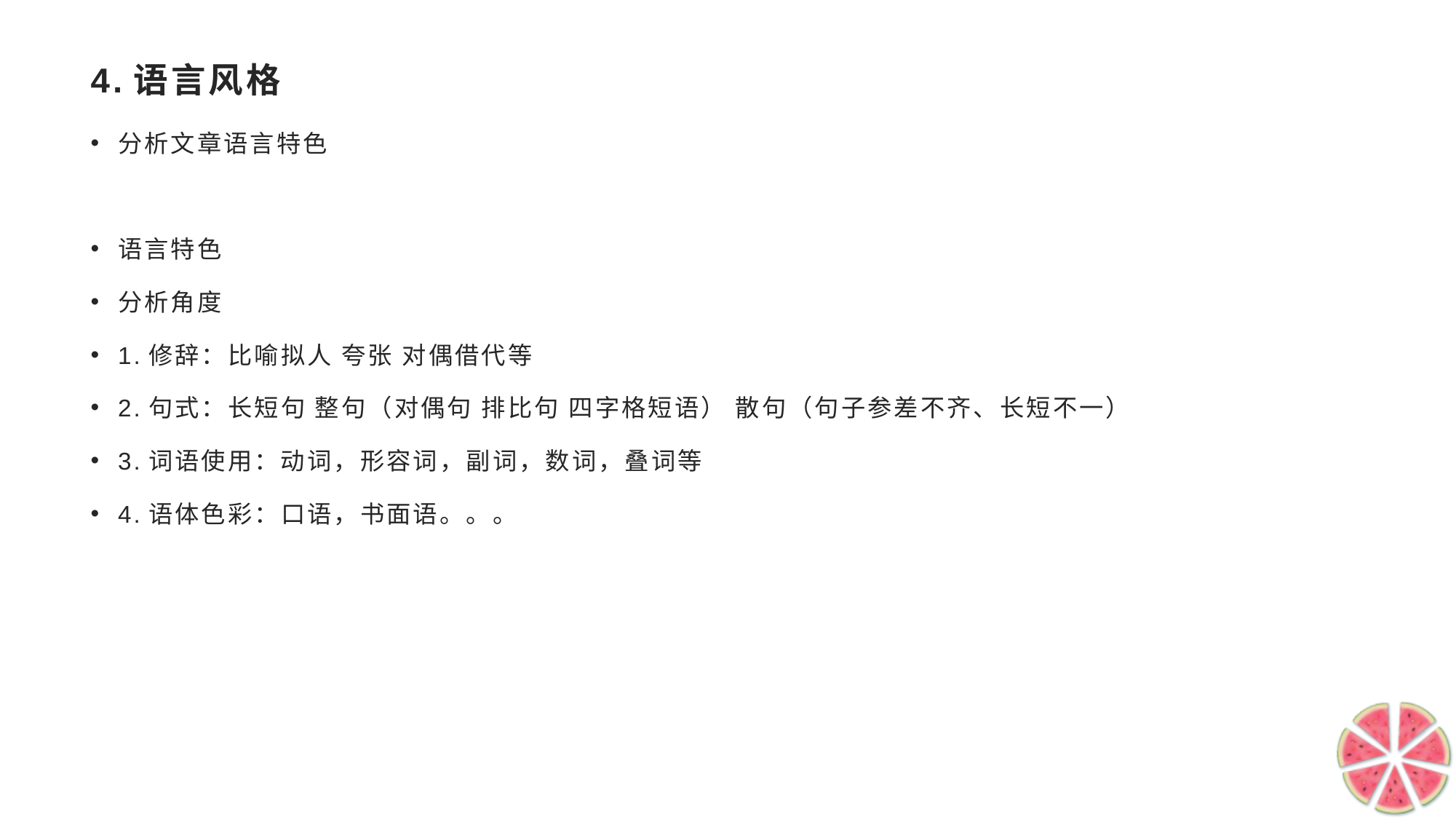

# 4.语言风格
分析文章语言特色

语言特色
分析角度
1.修辞：比喻拟人 夸张 对偶借代等
2.句式：长短句 整句（对偶句 排比句 四字格短语） 散句（句子参差不齐、长短不一）
3.词语使用：动词，形容词，副词，数词，叠词等
4.语体色彩：口语，书面语。。。